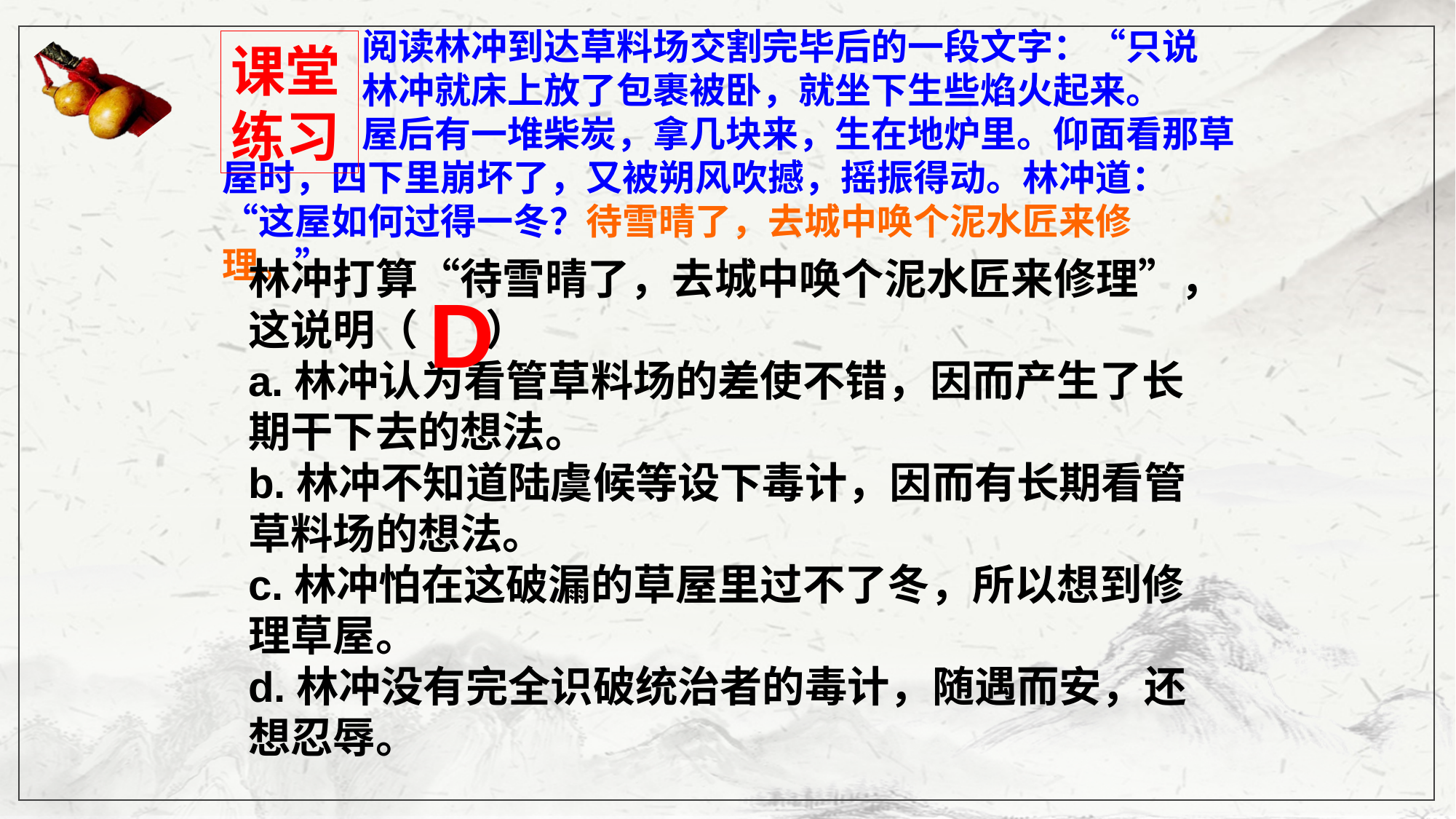

#

课堂练习
                阅读林冲到达草料场交割完毕后的一段文字：“只说
                林冲就床上放了包裹被卧，就坐下生些焰火起来。
                屋后有一堆柴炭，拿几块来，生在地炉里。仰面看那草屋时，四下里崩坏了，又被朔风吹撼，摇振得动。林冲道：“这屋如何过得一冬？待雪晴了，去城中唤个泥水匠来修理。”
林冲打算“待雪晴了，去城中唤个泥水匠来修理”，这说明（       ）
a.林冲认为看管草料场的差使不错，因而产生了长期干下去的想法。
b.林冲不知道陆虞候等设下毒计，因而有长期看管草料场的想法。
c.林冲怕在这破漏的草屋里过不了冬，所以想到修理草屋。
d.林冲没有完全识破统治者的毒计，随遇而安，还想忍辱。
D